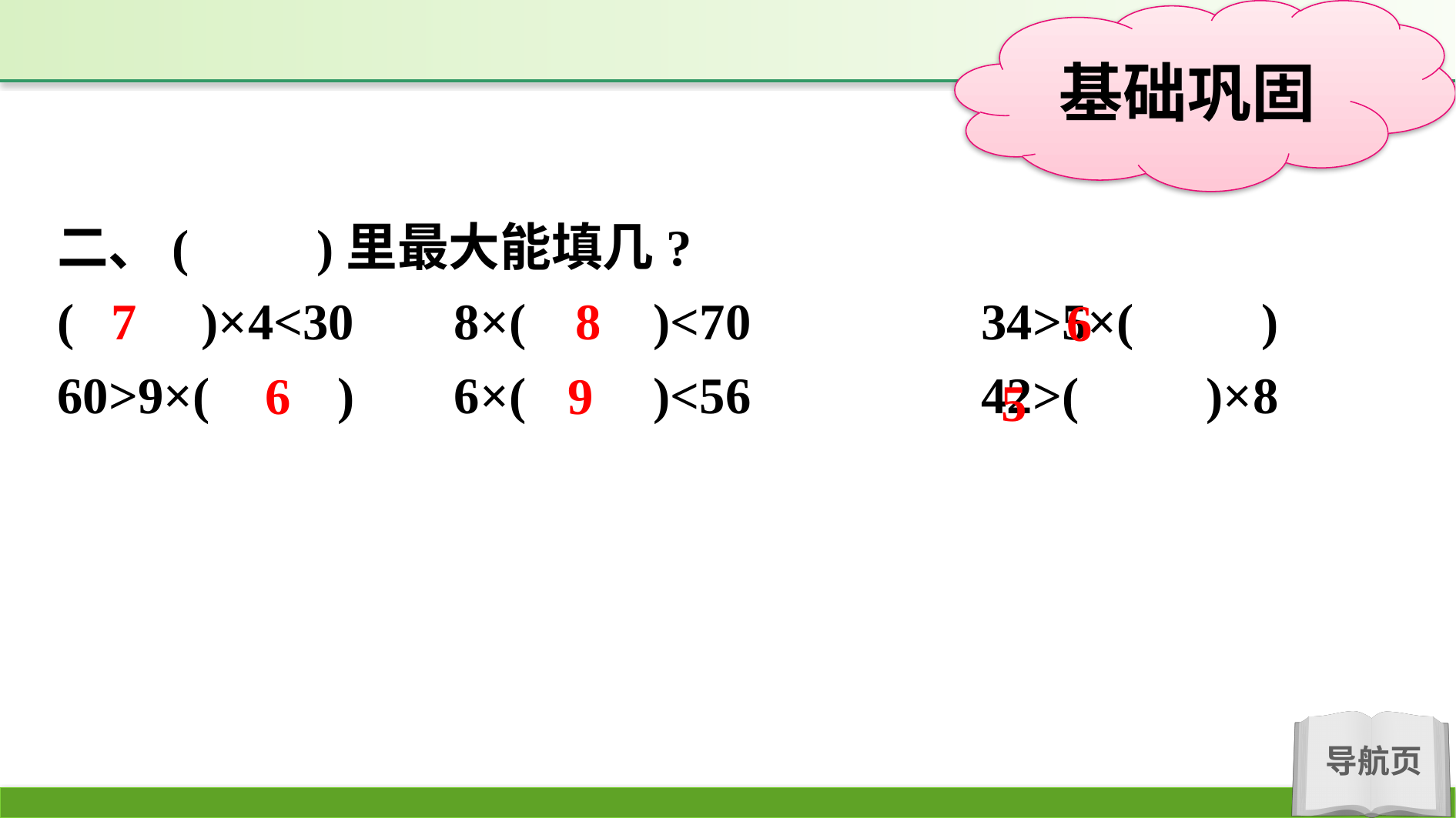

二、(　　)里最大能填几?
(　　)×4<30	8×(　　)<70		34>5×(　　)
60>9×(　　)	6×(　　)<56		42>(　　)×8
7
8
6
6
9
5